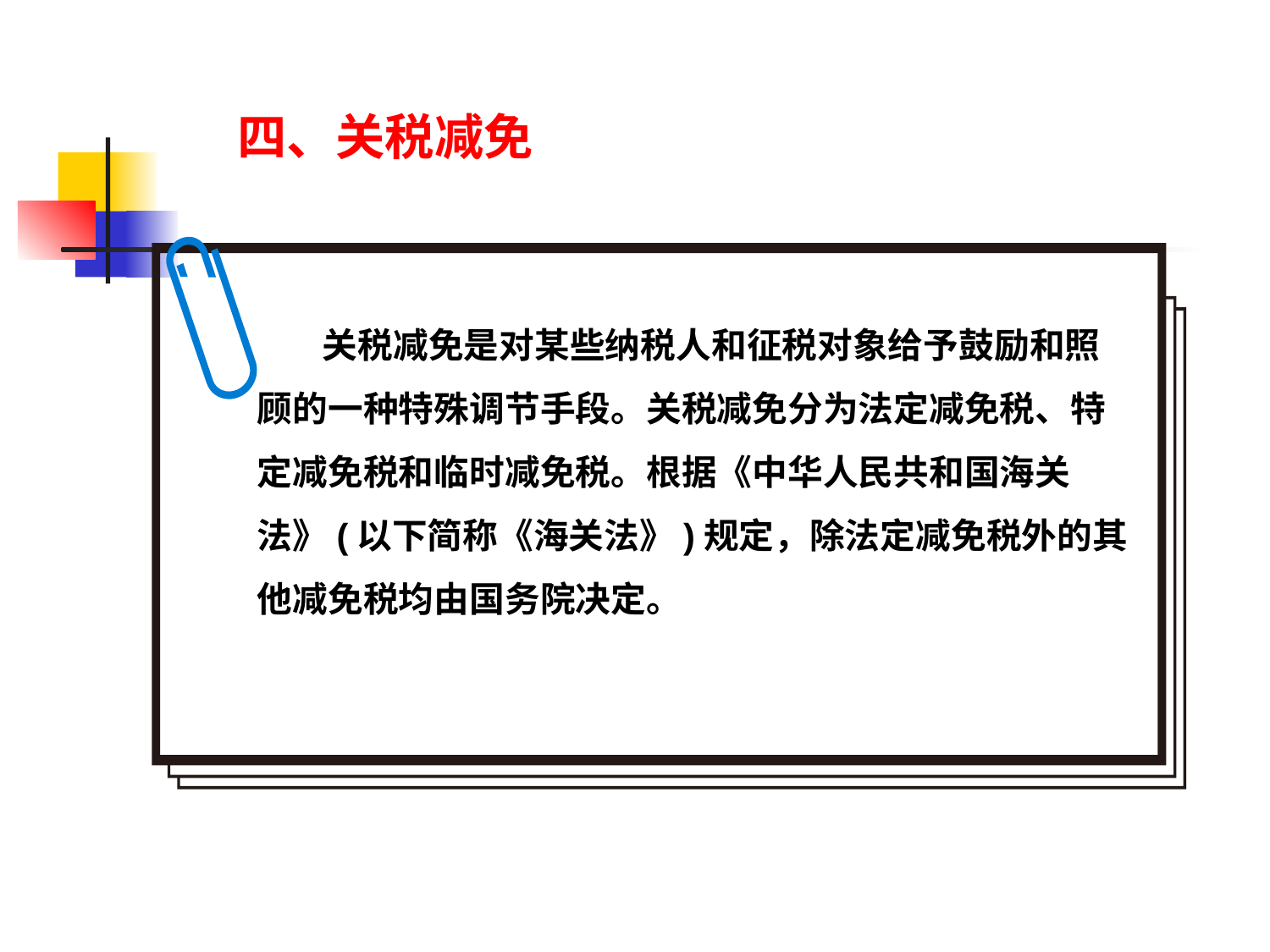

四、关税减免

      关税减免是对某些纳税人和征税对象给予鼓励和照顾的一种特殊调节手段。关税减免分为法定减免税、特定减免税和临时减免税。根据《中华人民共和国海关法》(以下简称《海关法》)规定，除法定减免税外的其他减免税均由国务院决定。